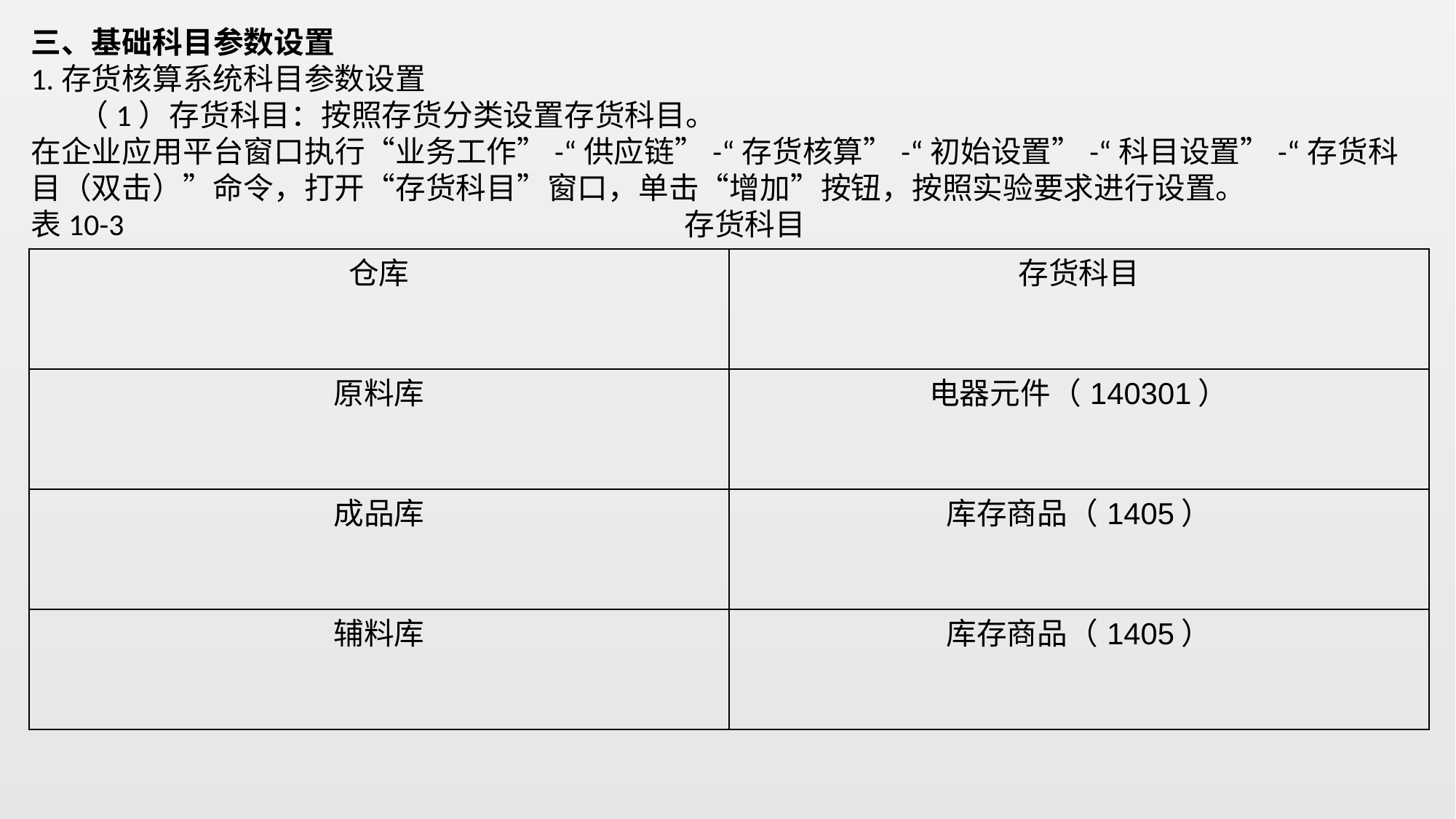

三、基础科目参数设置
1.存货核算系统科目参数设置
      （1）存货科目：按照存货分类设置存货科目。
在企业应用平台窗口执行“业务工作”-“供应链”-“存货核算”-“初始设置”-“科目设置”-“存货科目（双击）”命令，打开“存货科目”窗口，单击“增加”按钮，按照实验要求进行设置。
表10-3                                                                                存货科目
| 仓库 | 存货科目 |
| --- | --- |
| 原料库 | 电器元件（140301） |
| 成品库 | 库存商品（1405） |
| 辅料库 | 库存商品（1405） |